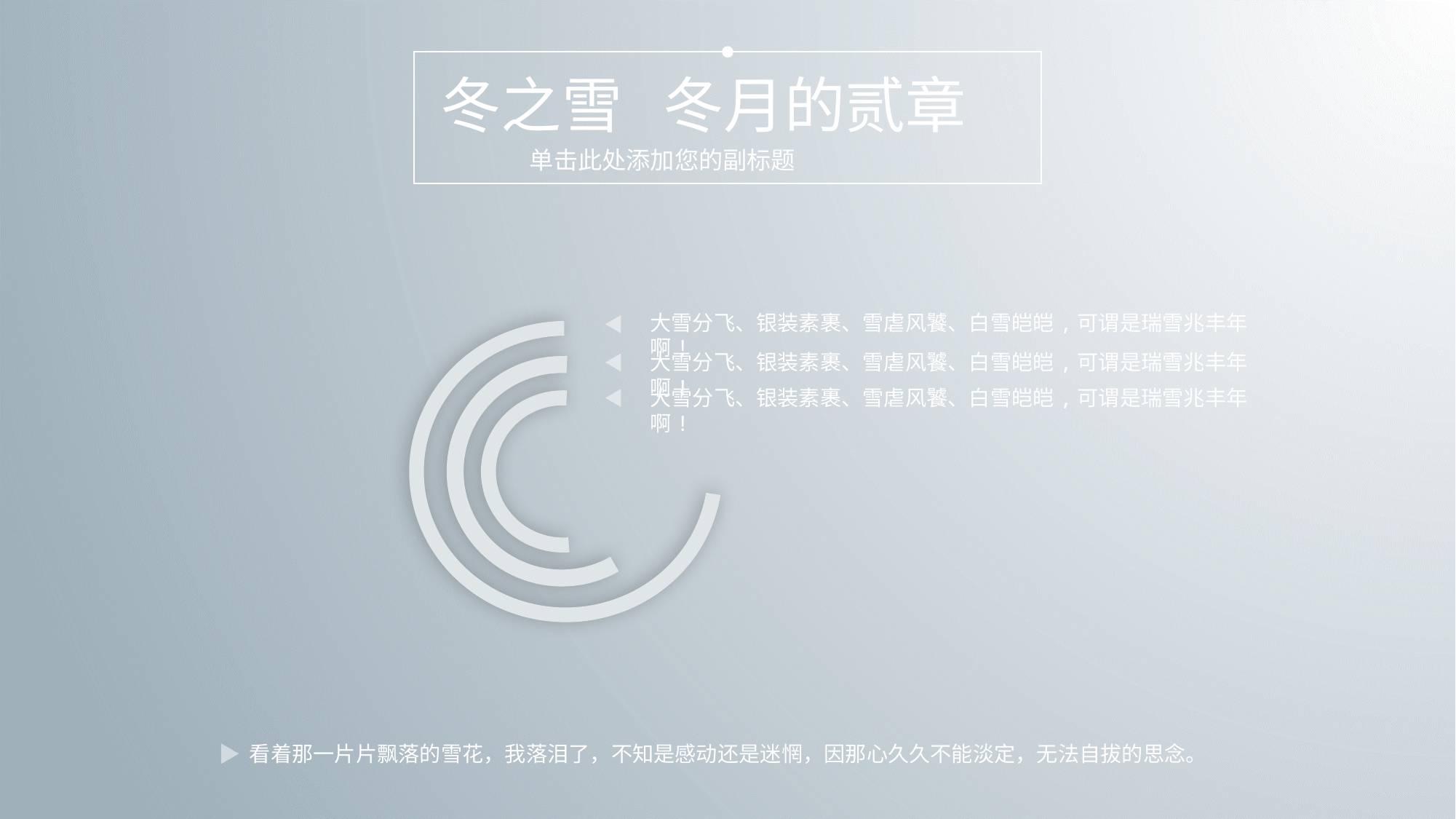

冬之雪   冬月的贰章
单击此处添加您的副标题
大雪分飞、银装素裹、雪虐风饕、白雪皑皑,可谓是瑞雪兆丰年啊!

大雪分飞、银装素裹、雪虐风饕、白雪皑皑,可谓是瑞雪兆丰年啊!

大雪分飞、银装素裹、雪虐风饕、白雪皑皑,可谓是瑞雪兆丰年啊!

看着那一片片飘落的雪花，我落泪了，不知是感动还是迷惘，因那心久久不能淡定，无法自拔的思念。